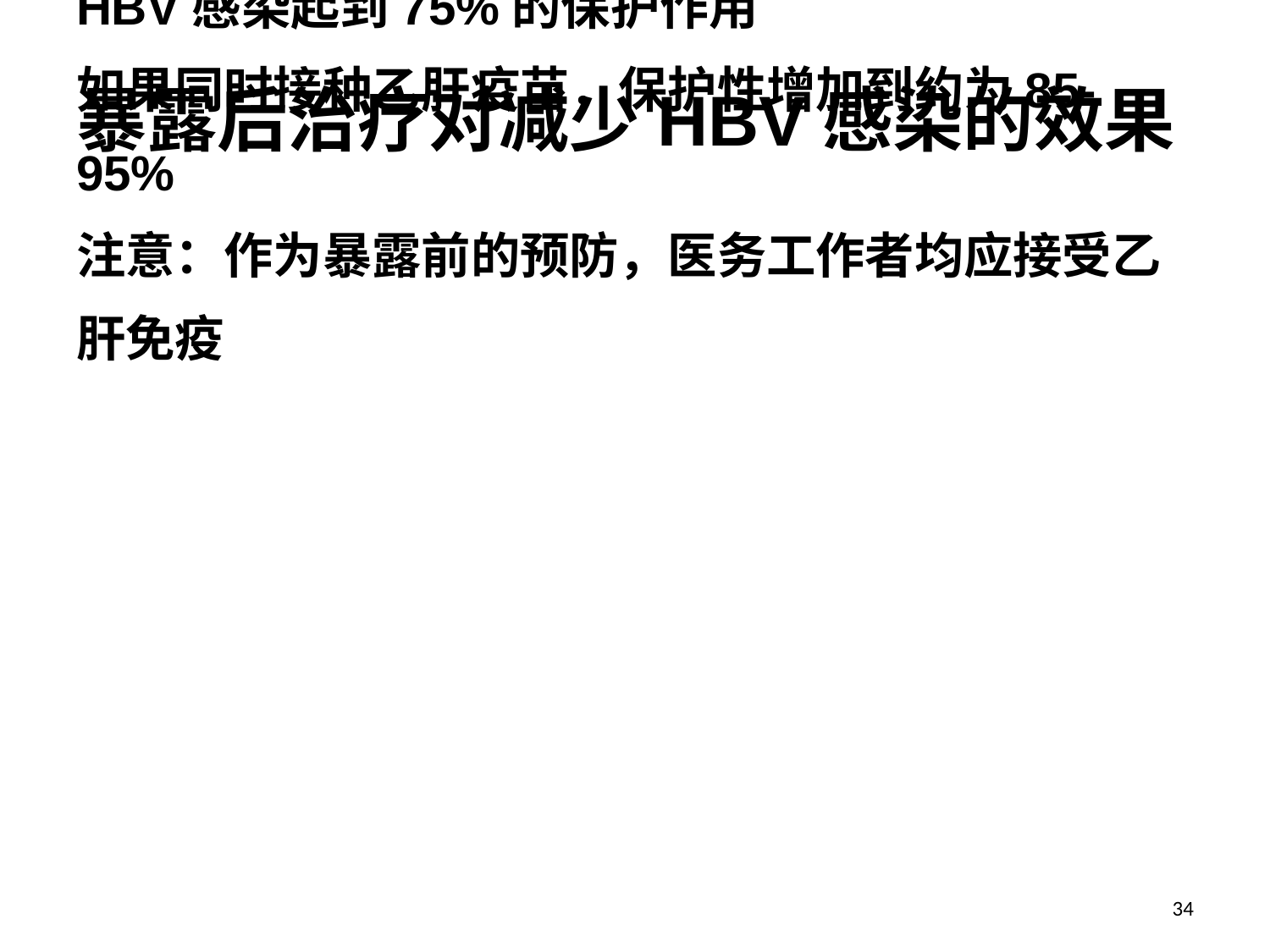

暴露后治疗对减少HBV感染的效果
发生暴露后的1周内注射乙肝免疫球蛋白，可以对HBV感染起到75%的保护作用
如果同时接种乙肝疫苗，保护性增加到约为85-95%
注意：作为暴露前的预防，医务工作者均应接受乙肝免疫
34